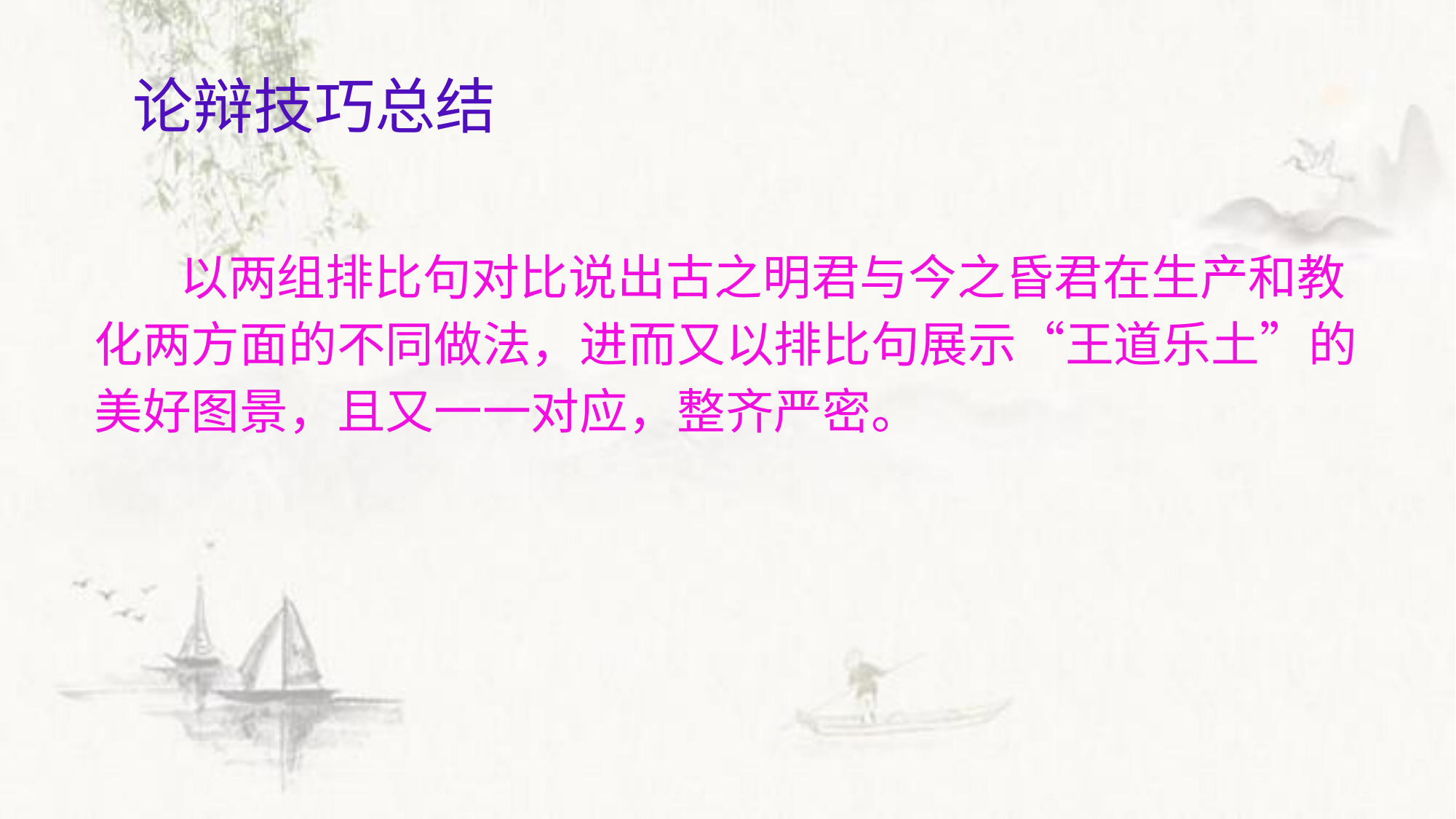

论辩技巧总结
以两组排比句对比说出古之明君与今之昏君在生产和教化两方面的不同做法，进而又以排比句展示“王道乐土”的美好图景，且又一一对应，整齐严密。